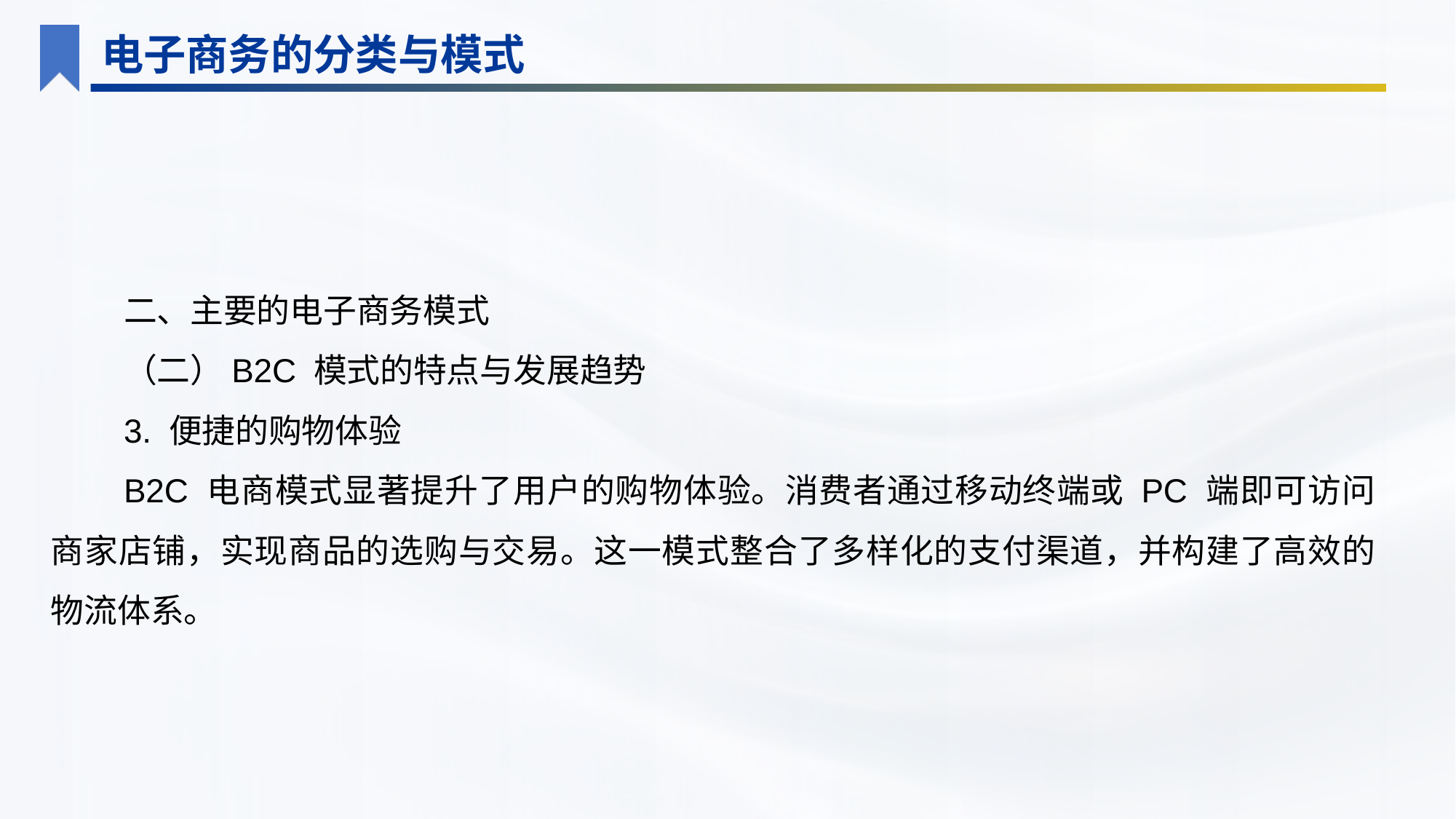

电子商务的分类与模式
二、主要的电子商务模式
（二）B2C 模式的特点与发展趋势
3. 便捷的购物体验
B2C 电商模式显著提升了用户的购物体验。消费者通过移动终端或 PC 端即可访问商家店铺，实现商品的选购与交易。这一模式整合了多样化的支付渠道，并构建了高效的物流体系。